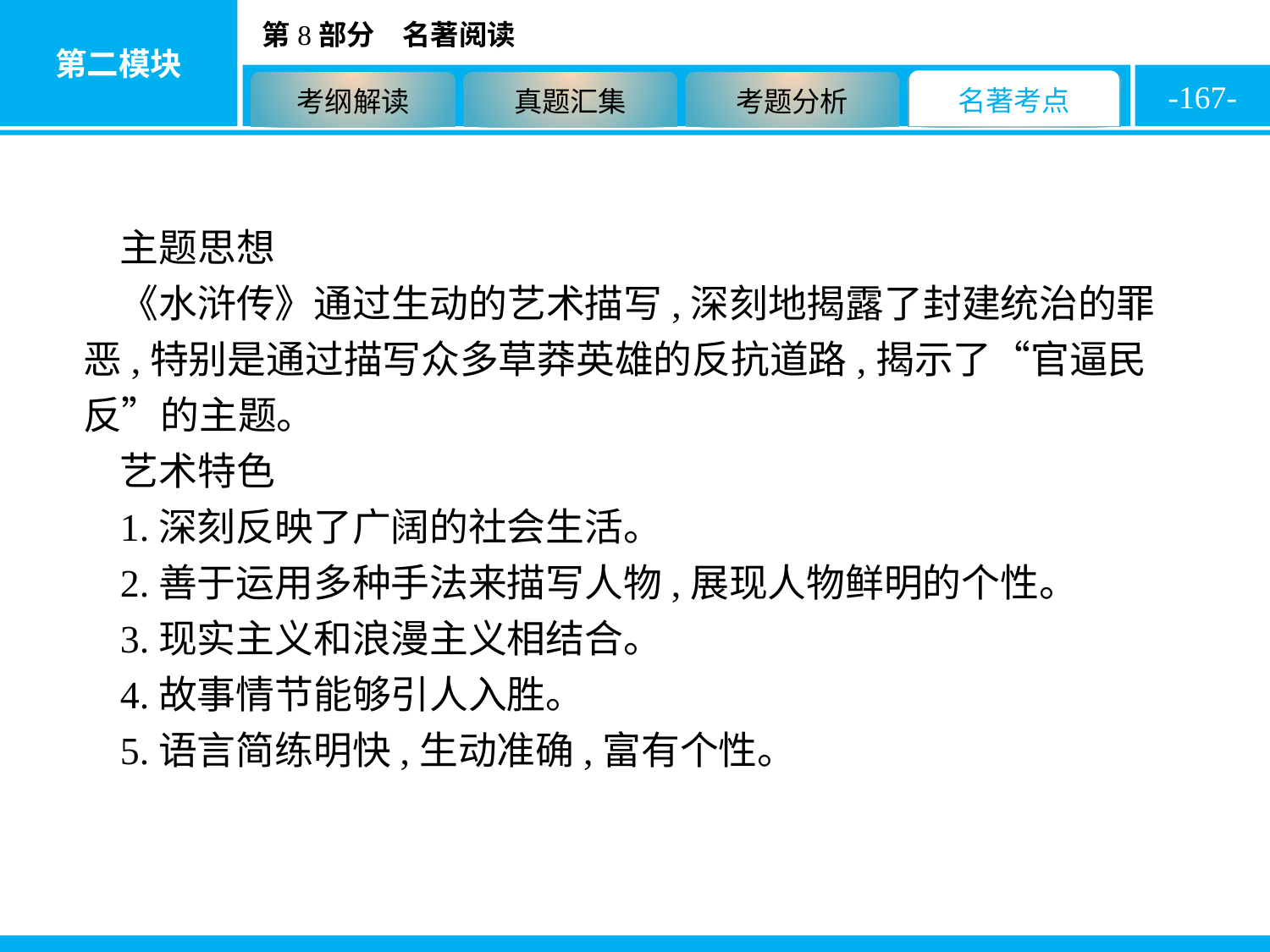

-167-
主题思想
《水浒传》通过生动的艺术描写,深刻地揭露了封建统治的罪恶,特别是通过描写众多草莽英雄的反抗道路,揭示了“官逼民反”的主题。
艺术特色
1.深刻反映了广阔的社会生活。
2.善于运用多种手法来描写人物,展现人物鲜明的个性。
3.现实主义和浪漫主义相结合。
4.故事情节能够引人入胜。
5.语言简练明快,生动准确,富有个性。